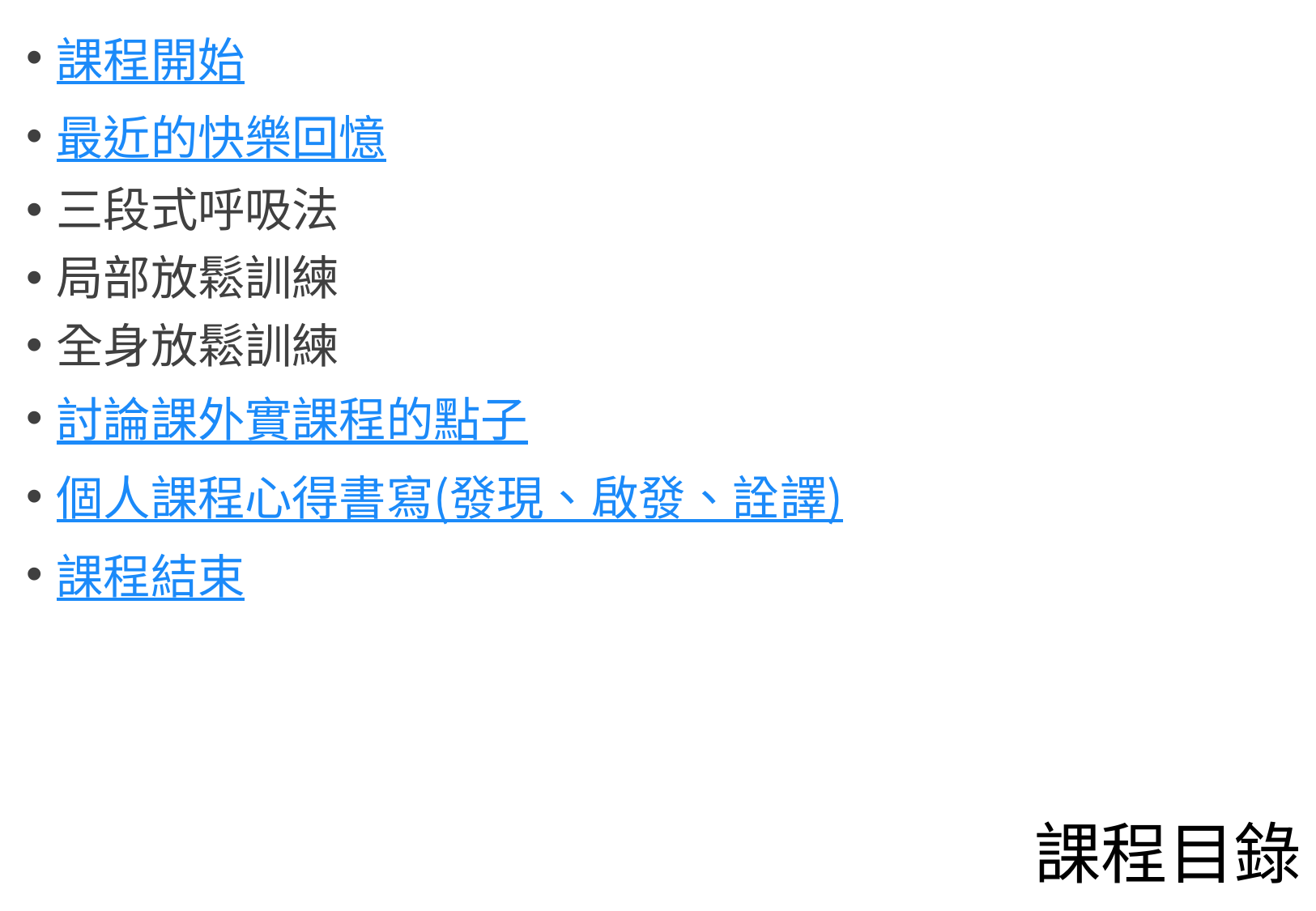

課程開始
最近的快樂回憶
三段式呼吸法
局部放鬆訓練
全身放鬆訓練
討論課外實課程的點子
個人課程心得書寫(發現、啟發、詮譯)
課程結束
# 課程目錄